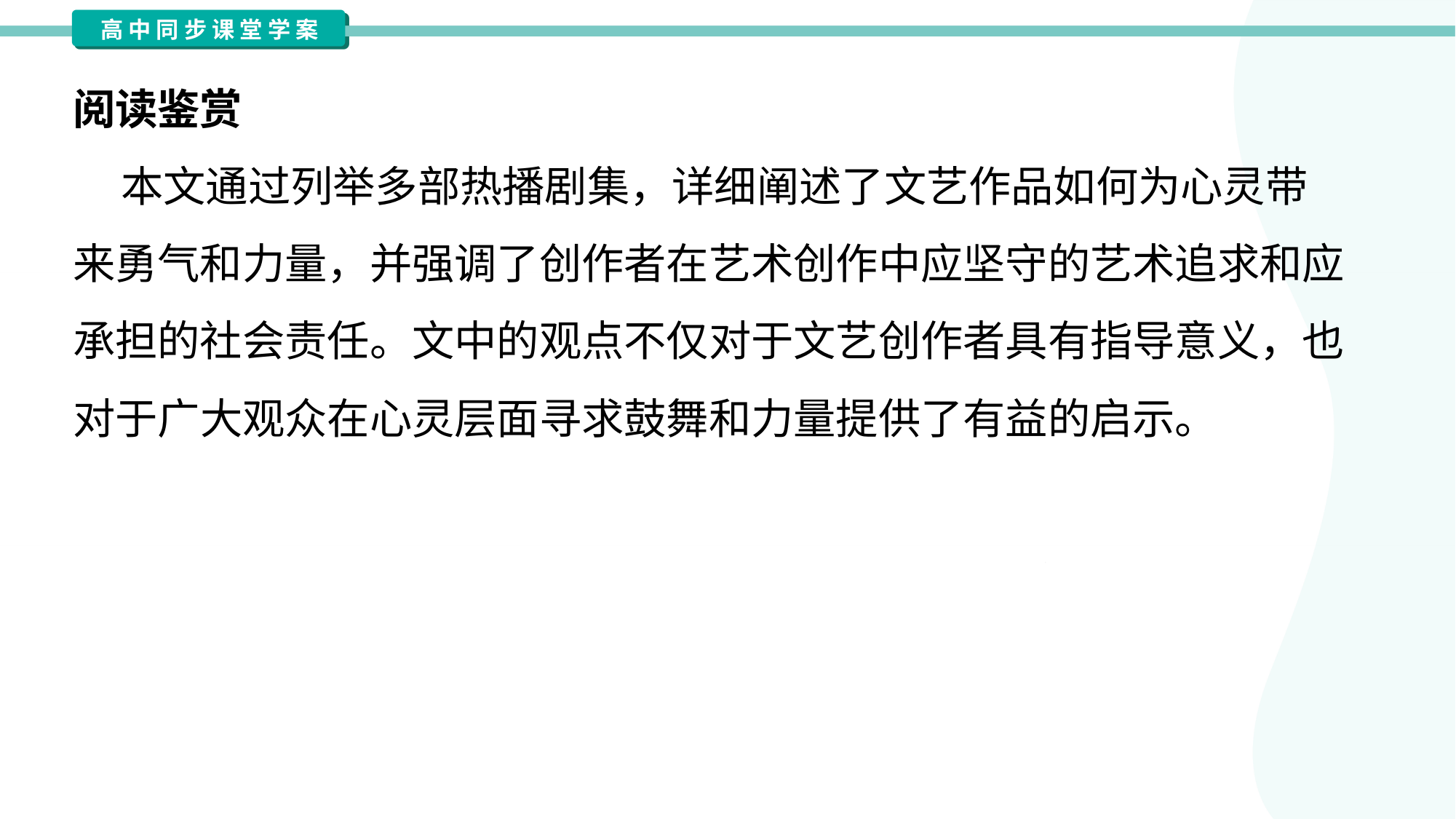

阅读鉴赏
    本文通过列举多部热播剧集，详细阐述了文艺作品如何为心灵带
来勇气和力量，并强调了创作者在艺术创作中应坚守的艺术追求和应
承担的社会责任。文中的观点不仅对于文艺创作者具有指导意义，也
对于广大观众在心灵层面寻求鼓舞和力量提供了有益的启示。